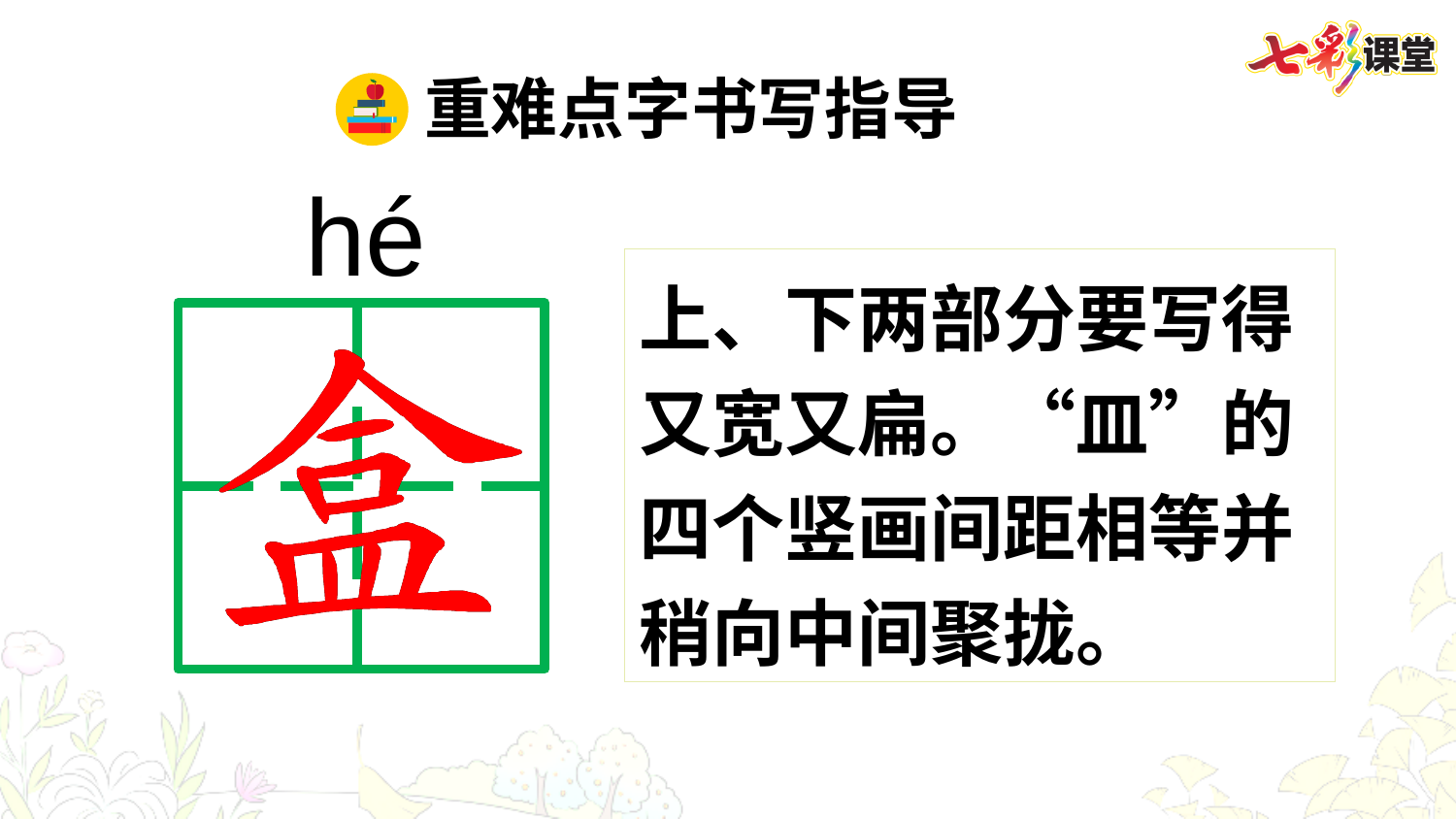

重难点字书写指导

hé
上、下两部分要写得又宽又扁。“皿”的四个竖画间距相等并稍向中间聚拢。